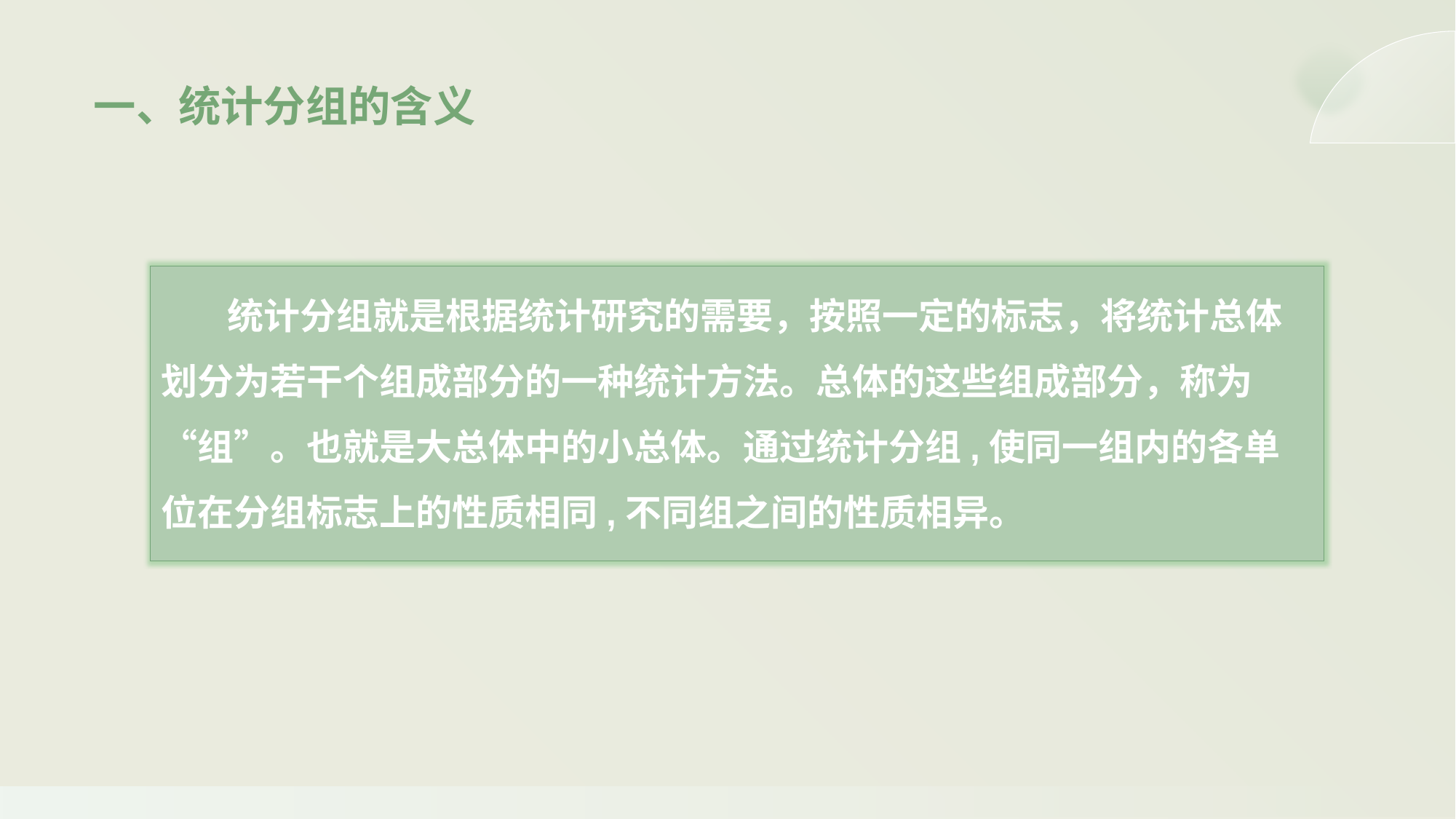

一、统计分组的含义
       统计分组就是根据统计研究的需要，按照一定的标志，将统计总体划分为若干个组成部分的一种统计方法。总体的这些组成部分，称为“组”。也就是大总体中的小总体。通过统计分组,使同一组内的各单位在分组标志上的性质相同,不同组之间的性质相异。